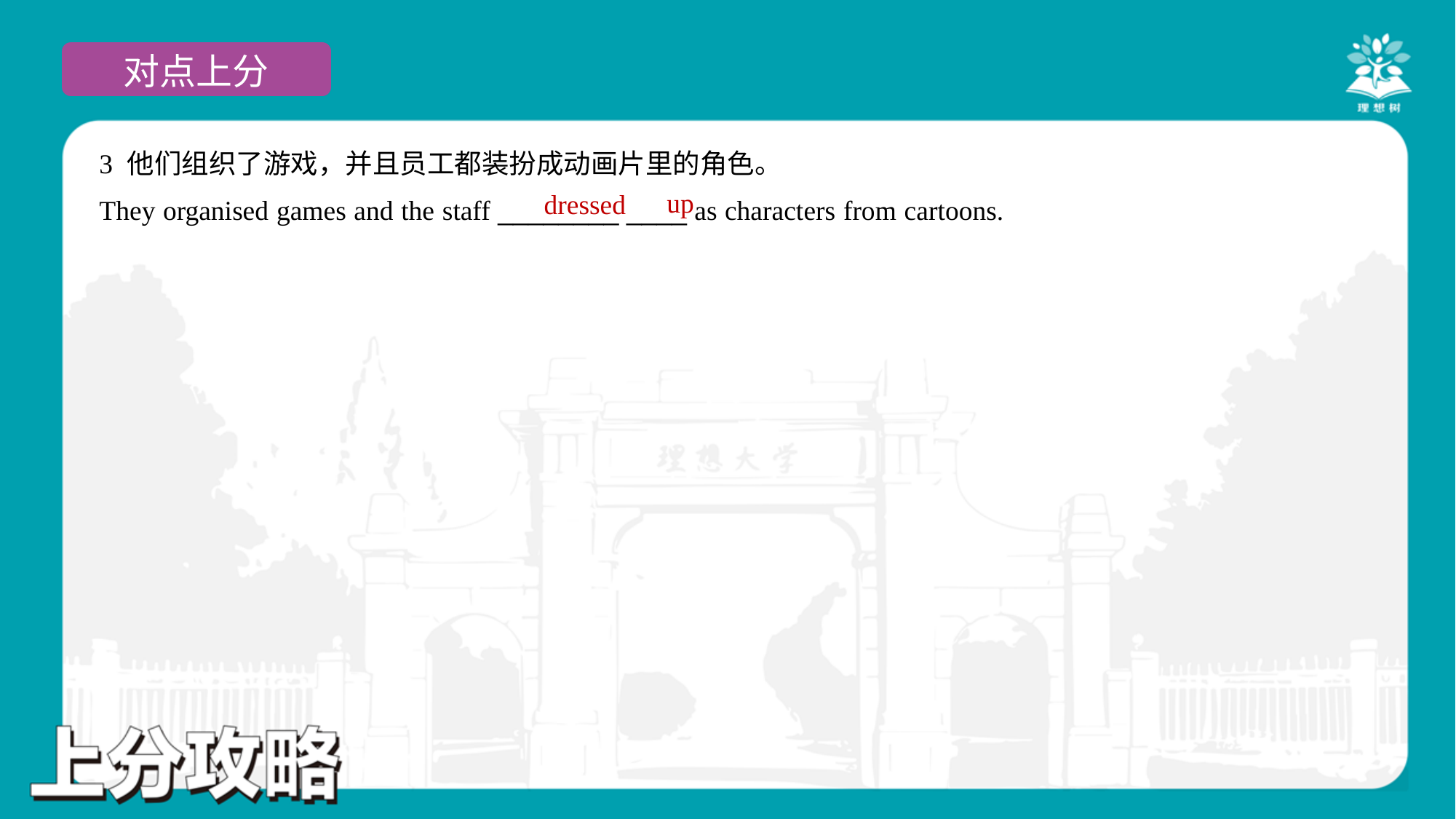

3 他们组织了游戏，并且员工都装扮成动画片里的角色。
They organised games and the staff ________ ____ as characters from cartoons.
up
dressed